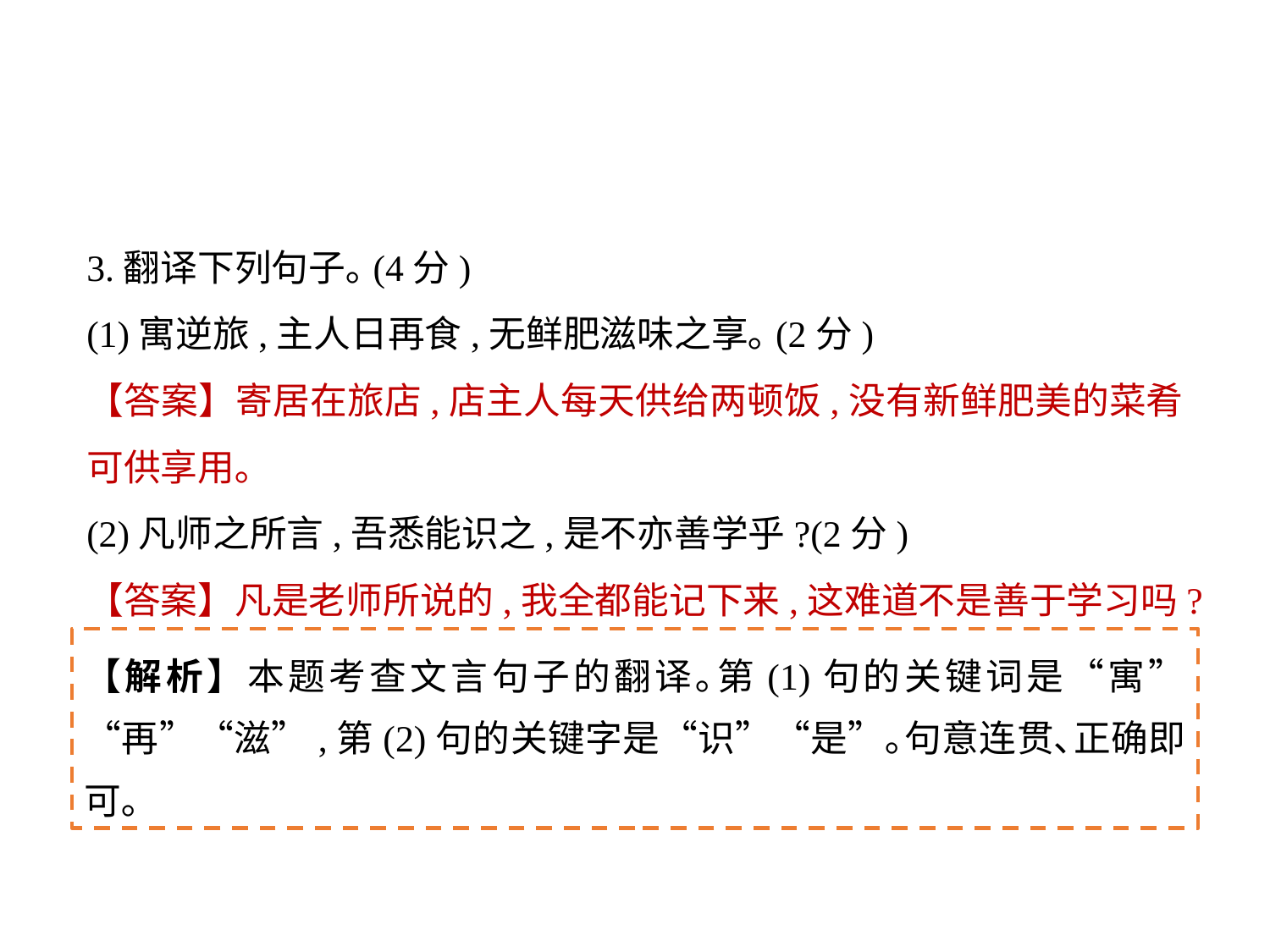

3.翻译下列句子｡(4分)
(1)寓逆旅,主人日再食,无鲜肥滋味之享｡(2分)
【答案】寄居在旅店,店主人每天供给两顿饭,没有新鲜肥美的菜肴可供享用｡
(2)凡师之所言,吾悉能识之,是不亦善学乎?(2分)
【答案】凡是老师所说的,我全都能记下来,这难道不是善于学习吗?
【解析】本题考查文言句子的翻译｡第(1)句的关键词是“寓”“再”“滋”,第(2)句的关键字是“识”“是”｡句意连贯､正确即可｡